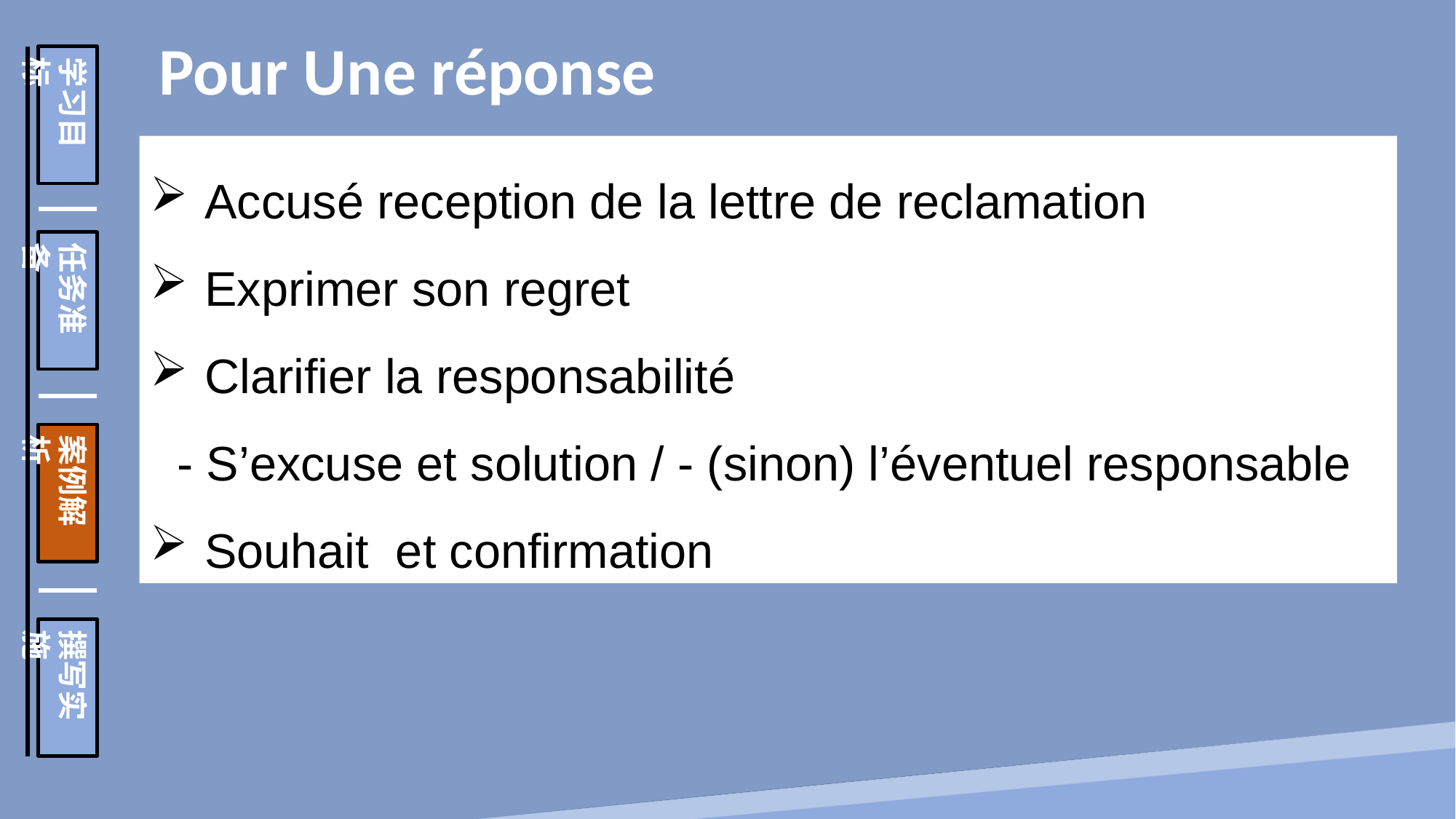

Pour Une réponse
学习目标
任务准备
案例解析
撰写实施
Accusé reception de la lettre de reclamation
Exprimer son regret
Clarifier la responsabilité
  - S’excuse et solution / - (sinon) l’éventuel responsable
Souhait  et confirmation